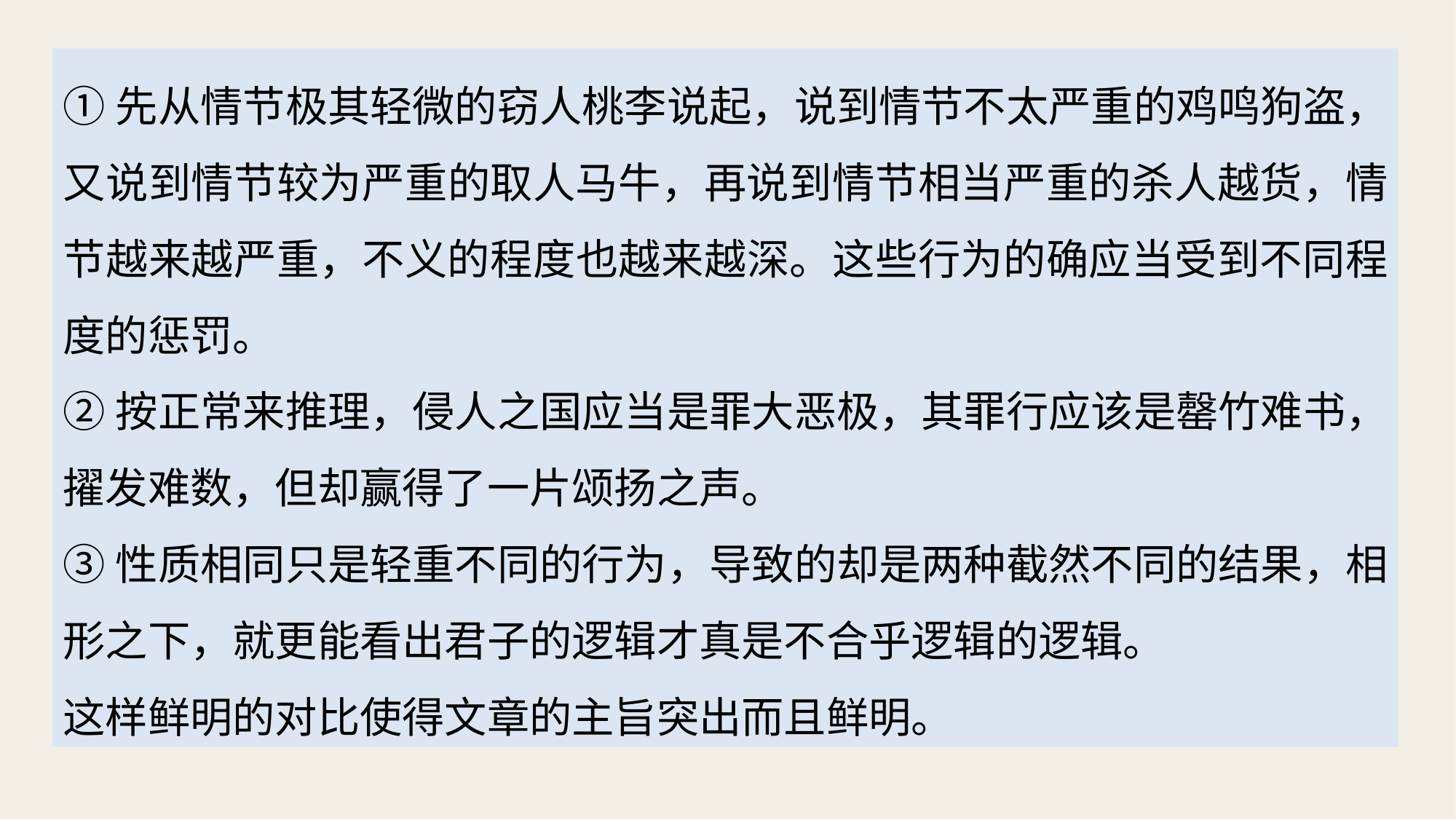

①先从情节极其轻微的窃人桃李说起，说到情节不太严重的鸡鸣狗盗，又说到情节较为严重的取人马牛，再说到情节相当严重的杀人越货，情节越来越严重，不义的程度也越来越深。这些行为的确应当受到不同程度的惩罚。
②按正常来推理，侵人之国应当是罪大恶极，其罪行应该是罄竹难书，擢发难数，但却赢得了一片颂扬之声。
③性质相同只是轻重不同的行为，导致的却是两种截然不同的结果，相形之下，就更能看出君子的逻辑才真是不合乎逻辑的逻辑。
这样鲜明的对比使得文章的主旨突出而且鲜明。